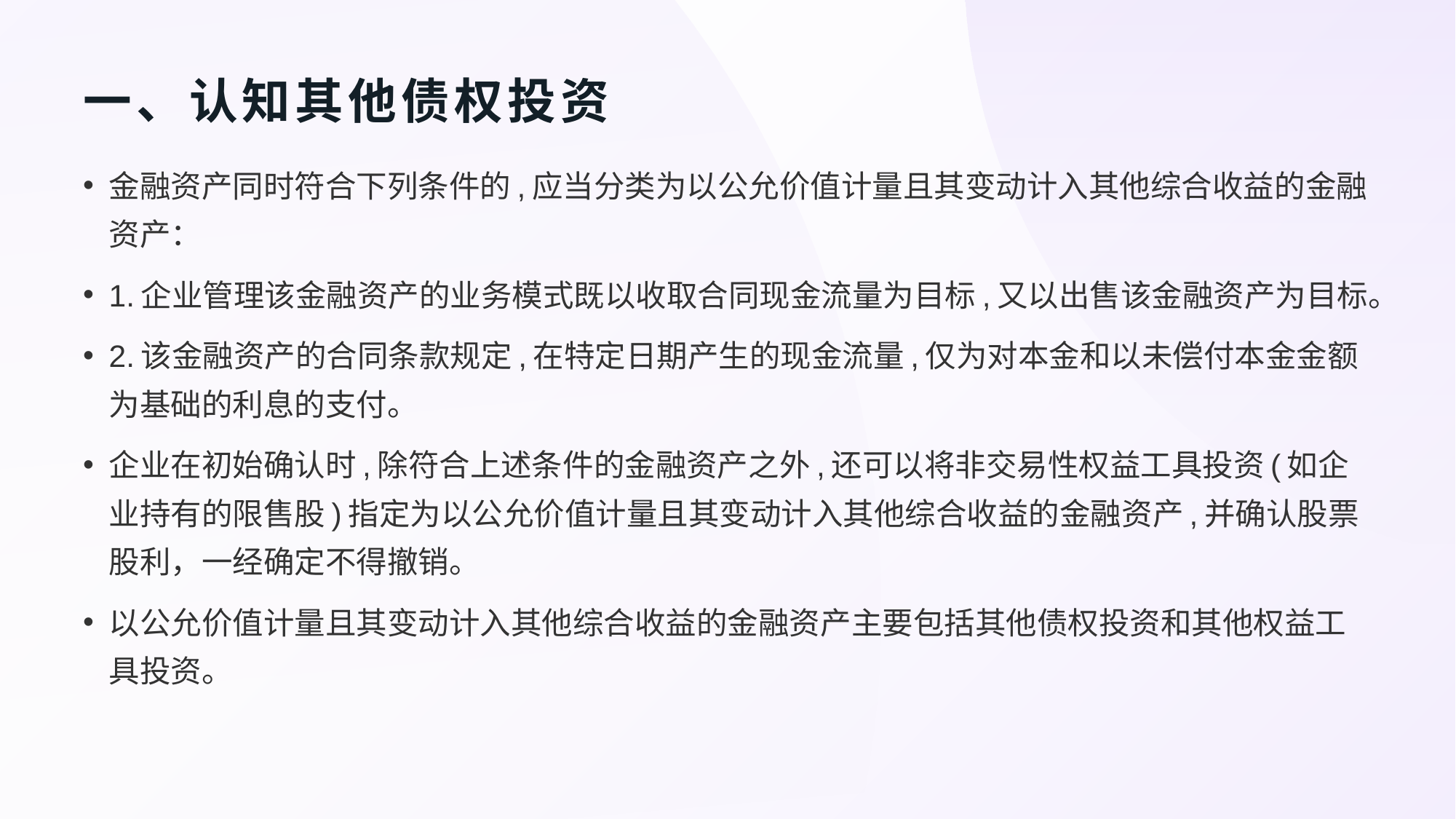

# 一、认知其他债权投资
金融资产同时符合下列条件的,应当分类为以公允价值计量且其变动计入其他综合收益的金融资产：
1.企业管理该金融资产的业务模式既以收取合同现金流量为目标,又以出售该金融资产为目标。
2.该金融资产的合同条款规定,在特定日期产生的现金流量,仅为对本金和以未偿付本金金额为基础的利息的支付。
企业在初始确认时,除符合上述条件的金融资产之外,还可以将非交易性权益工具投资(如企业持有的限售股)指定为以公允价值计量且其变动计入其他综合收益的金融资产,并确认股票股利，一经确定不得撤销。
以公允价值计量且其变动计入其他综合收益的金融资产主要包括其他债权投资和其他权益工具投资。